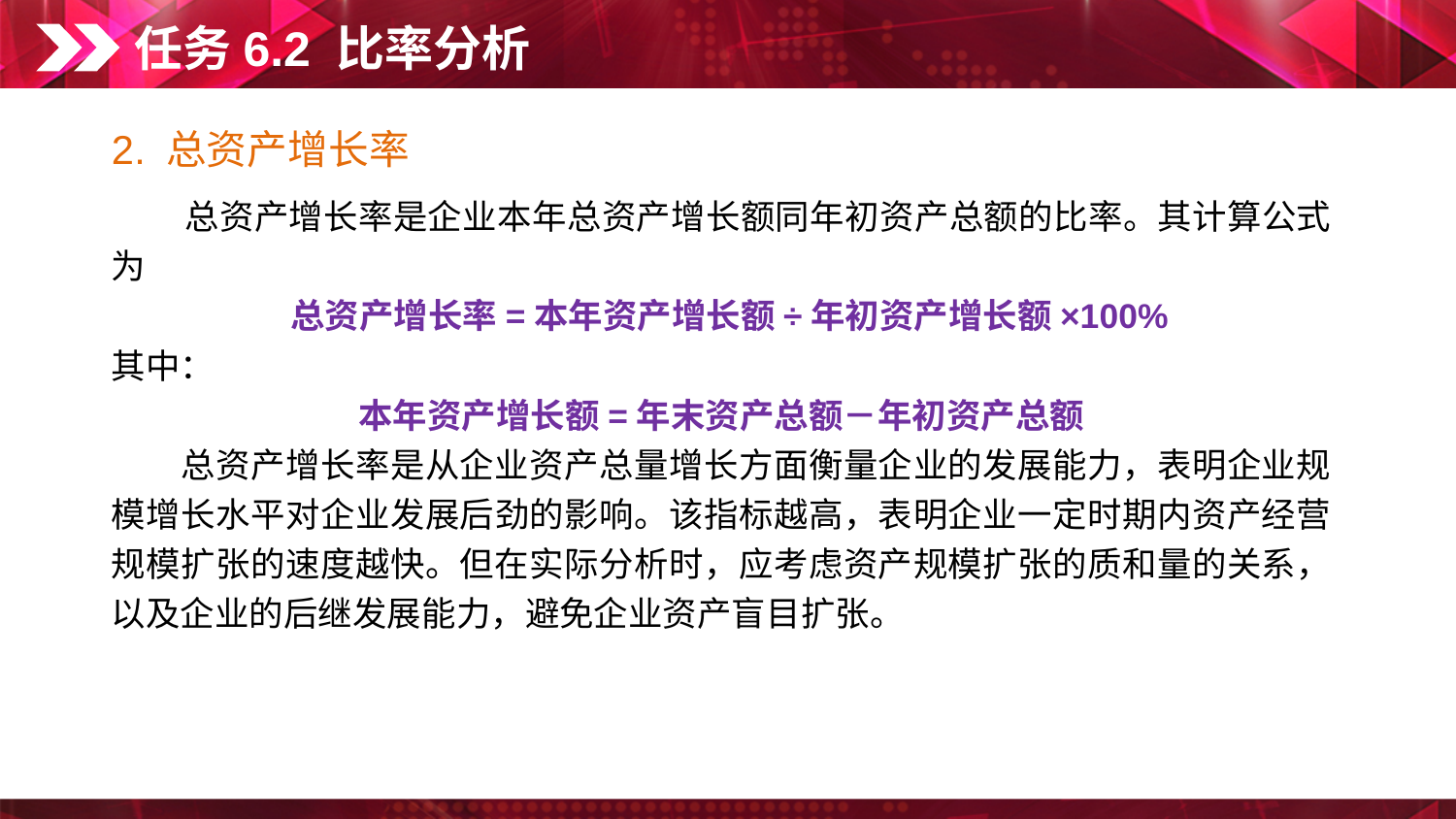

任务6.2 比率分析

2. 总资产增长率
　　总资产增长率是企业本年总资产增长额同年初资产总额的比率。其计算公式为
 总资产增长率=本年资产增长额÷年初资产增长额×100%
其中：
本年资产增长额=年末资产总额－年初资产总额
　　总资产增长率是从企业资产总量增长方面衡量企业的发展能力，表明企业规模增长水平对企业发展后劲的影响。该指标越高，表明企业一定时期内资产经营规模扩张的速度越快。但在实际分析时，应考虑资产规模扩张的质和量的关系，以及企业的后继发展能力，避免企业资产盲目扩张。